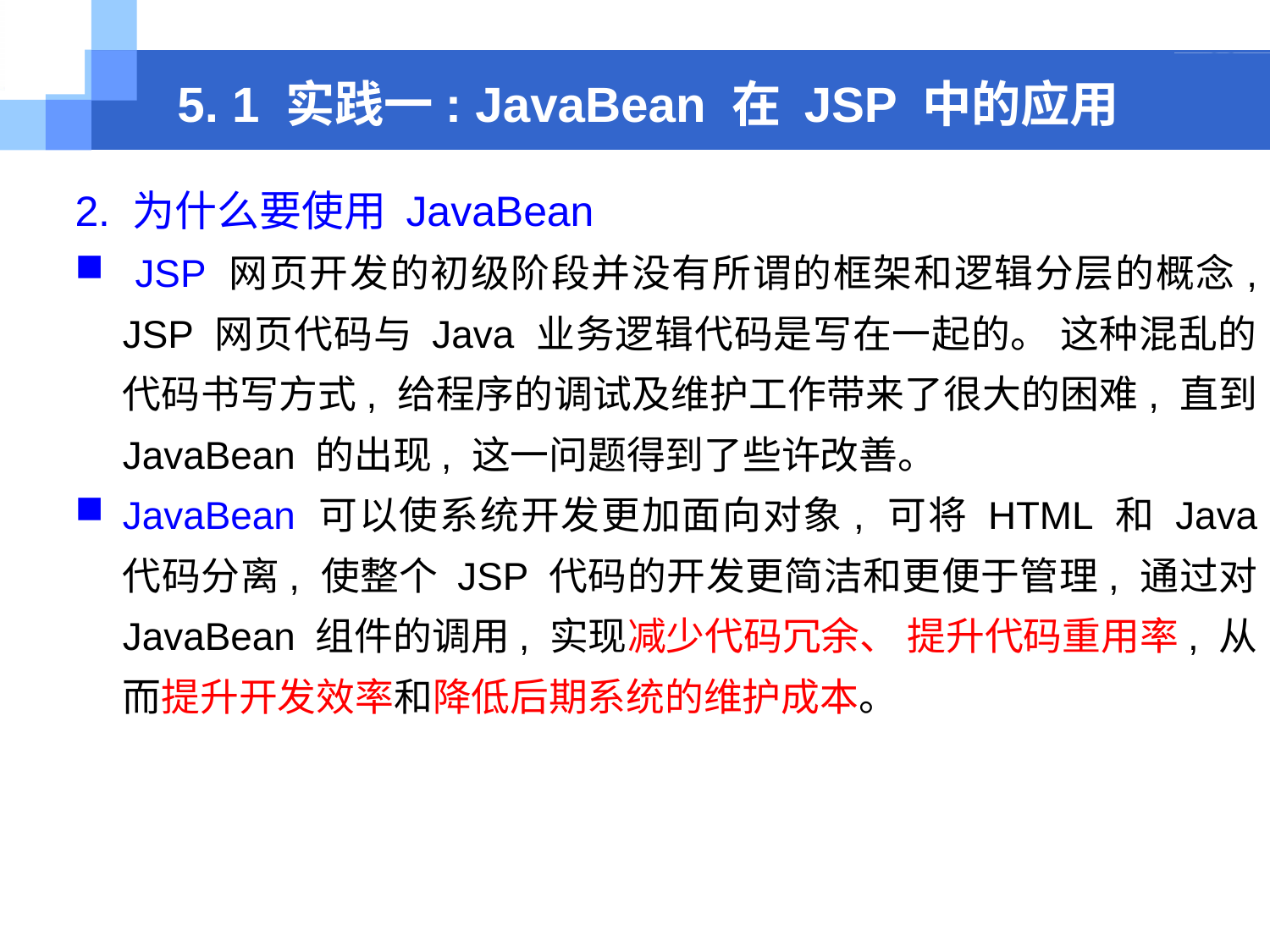

5. 1 实践一: JavaBean 在 JSP 中的应用
2. 为什么要使用 JavaBean
 JSP 网页开发的初级阶段并没有所谓的框架和逻辑分层的概念, JSP 网页代码与 Java 业务逻辑代码是写在一起的。 这种混乱的代码书写方式, 给程序的调试及维护工作带来了很大的困难, 直到 JavaBean 的出现, 这一问题得到了些许改善。
JavaBean 可以使系统开发更加面向对象, 可将 HTML 和 Java 代码分离, 使整个 JSP 代码的开发更简洁和更便于管理, 通过对 JavaBean 组件的调用, 实现减少代码冗余、 提升代码重用率, 从而提升开发效率和降低后期系统的维护成本。